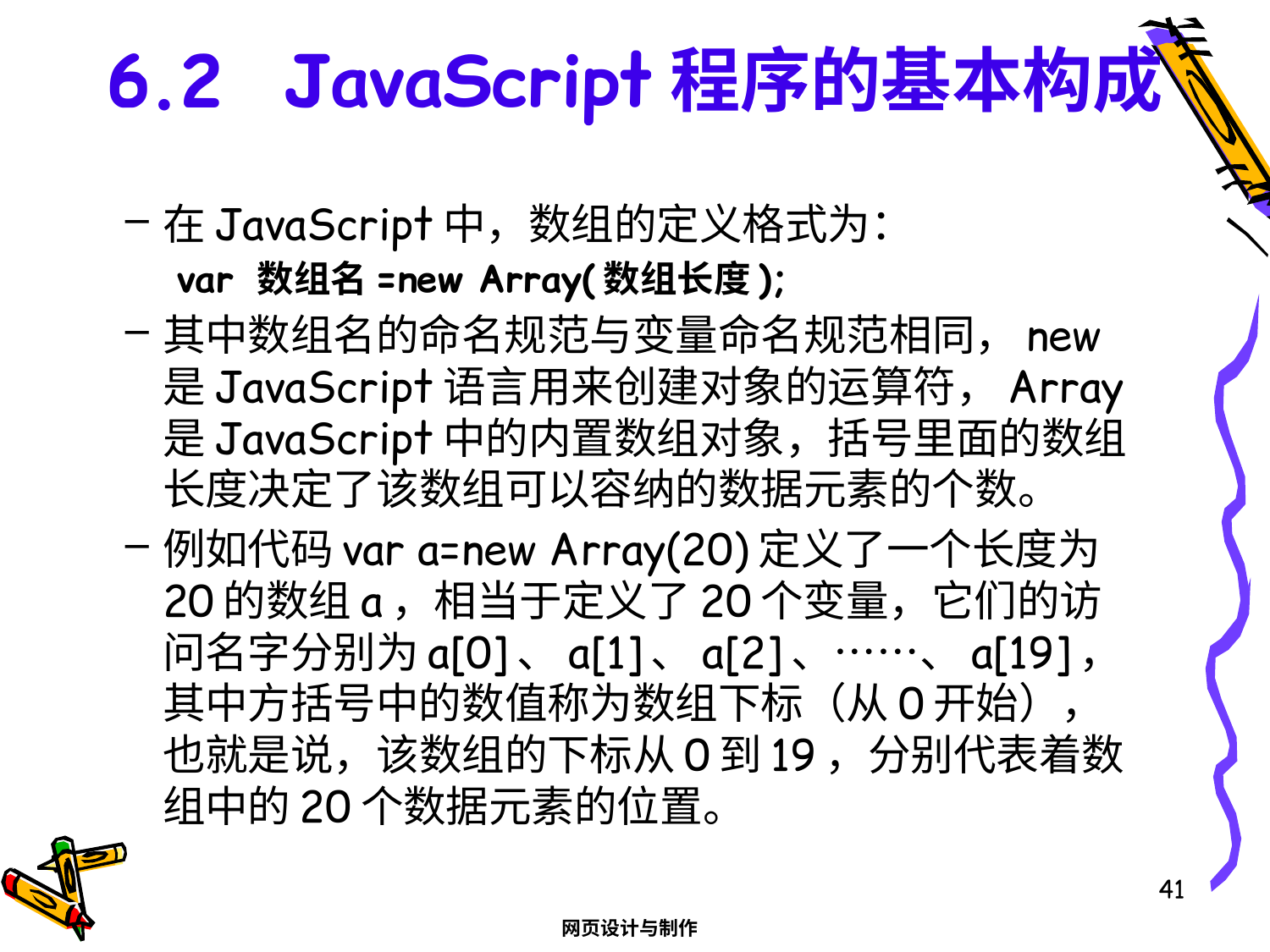

# 6.2  JavaScript程序的基本构成
在JavaScript中，数组的定义格式为：
var 数组名=new Array(数组长度);
其中数组名的命名规范与变量命名规范相同，new是JavaScript语言用来创建对象的运算符，Array是JavaScript中的内置数组对象，括号里面的数组长度决定了该数组可以容纳的数据元素的个数。
例如代码var a=new Array(20)定义了一个长度为20的数组a，相当于定义了20个变量，它们的访问名字分别为a[0]、a[1]、a[2]、……、a[19]，其中方括号中的数值称为数组下标（从0开始），也就是说，该数组的下标从0到19，分别代表着数组中的20个数据元素的位置。
41
网页设计与制作